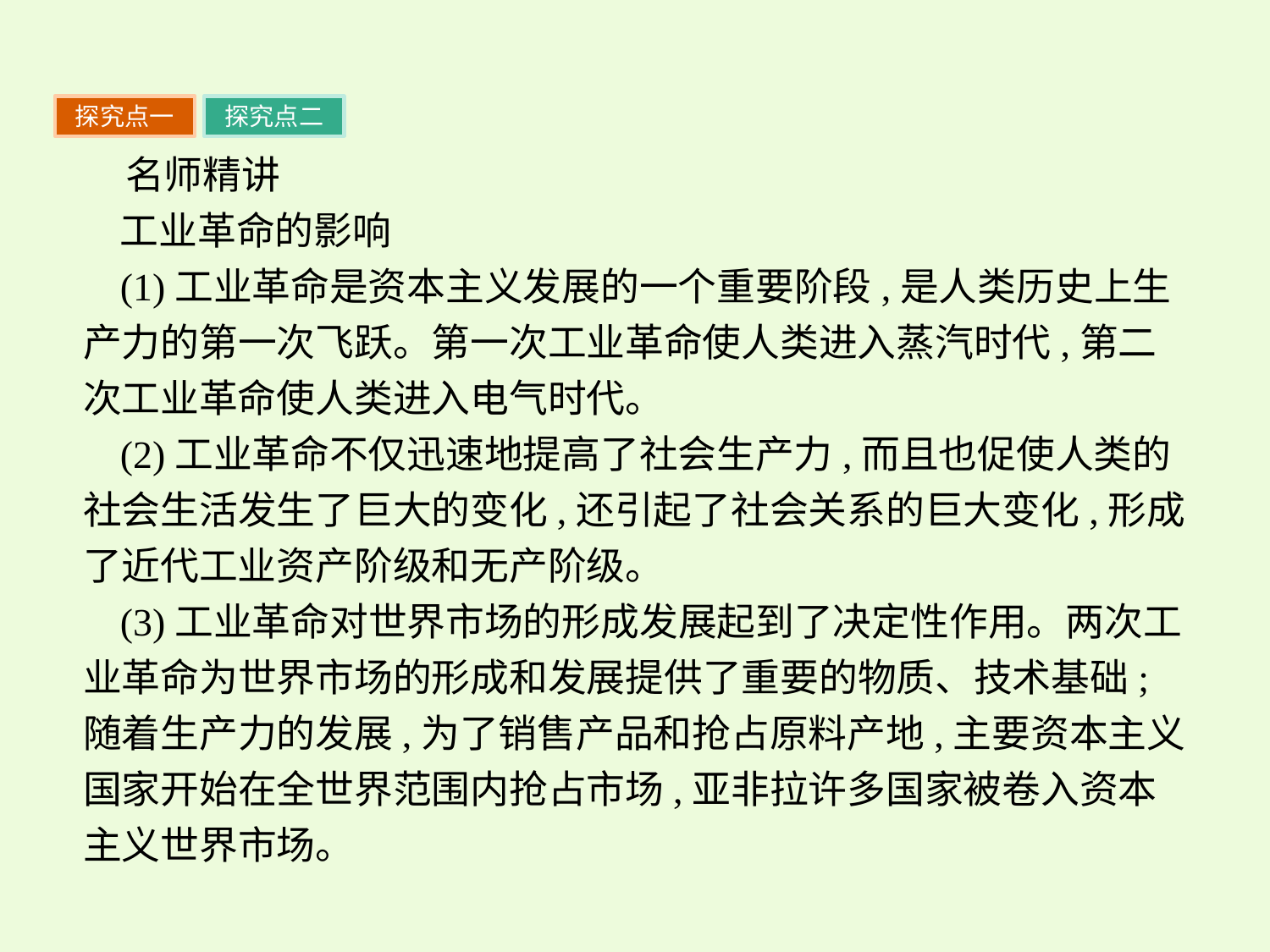

探究点一
探究点二
名师精讲
工业革命的影响
(1)工业革命是资本主义发展的一个重要阶段,是人类历史上生产力的第一次飞跃。第一次工业革命使人类进入蒸汽时代,第二次工业革命使人类进入电气时代。
(2)工业革命不仅迅速地提高了社会生产力,而且也促使人类的社会生活发生了巨大的变化,还引起了社会关系的巨大变化,形成了近代工业资产阶级和无产阶级。
(3)工业革命对世界市场的形成发展起到了决定性作用。两次工业革命为世界市场的形成和发展提供了重要的物质、技术基础;随着生产力的发展,为了销售产品和抢占原料产地,主要资本主义国家开始在全世界范围内抢占市场,亚非拉许多国家被卷入资本主义世界市场。